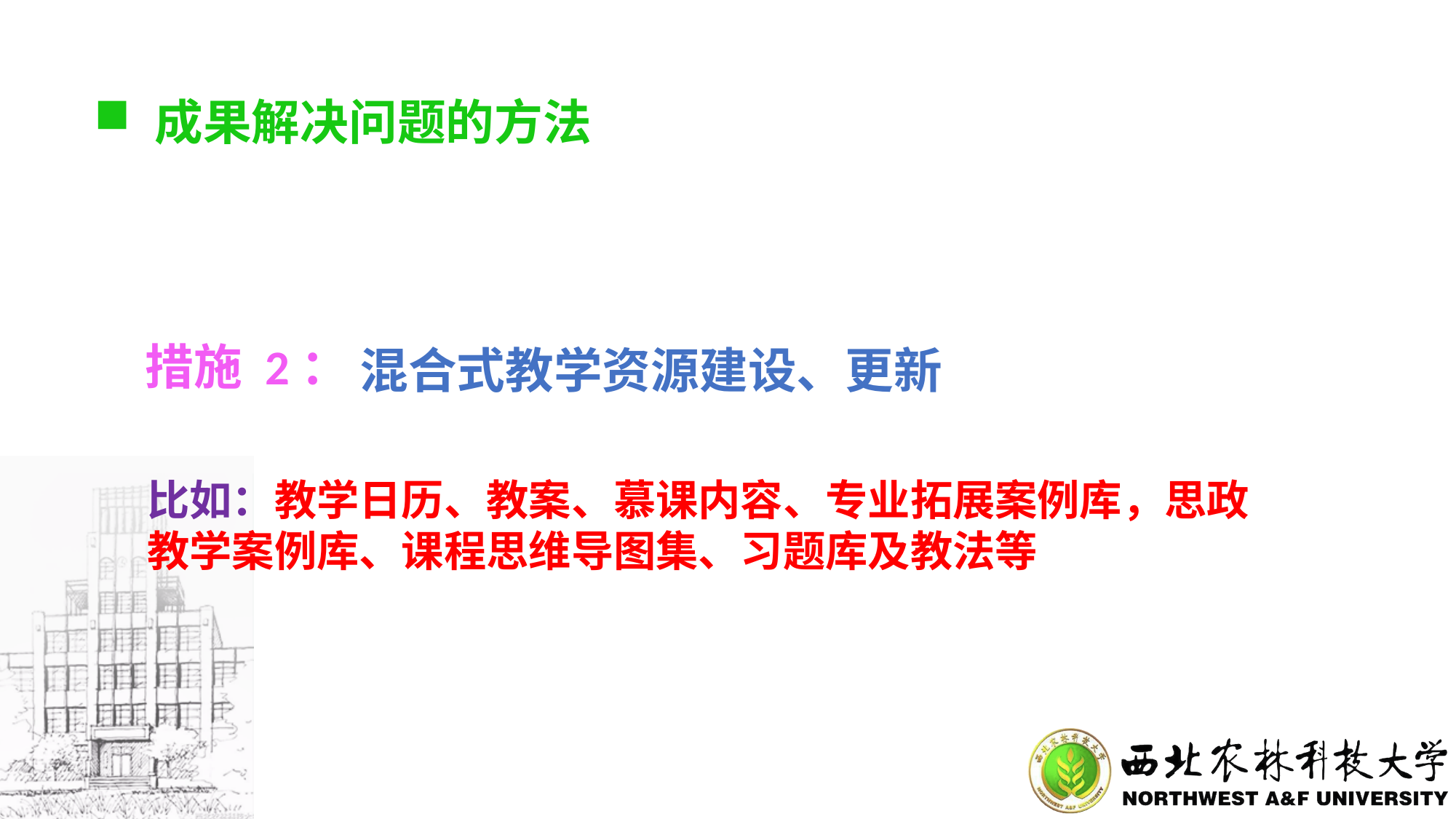

成果解决问题的方法
混合式教学资源建设、更新
措施 2：
比如：教学日历、教案、慕课内容、专业拓展案例库，思政教学案例库、课程思维导图集、习题库及教法等